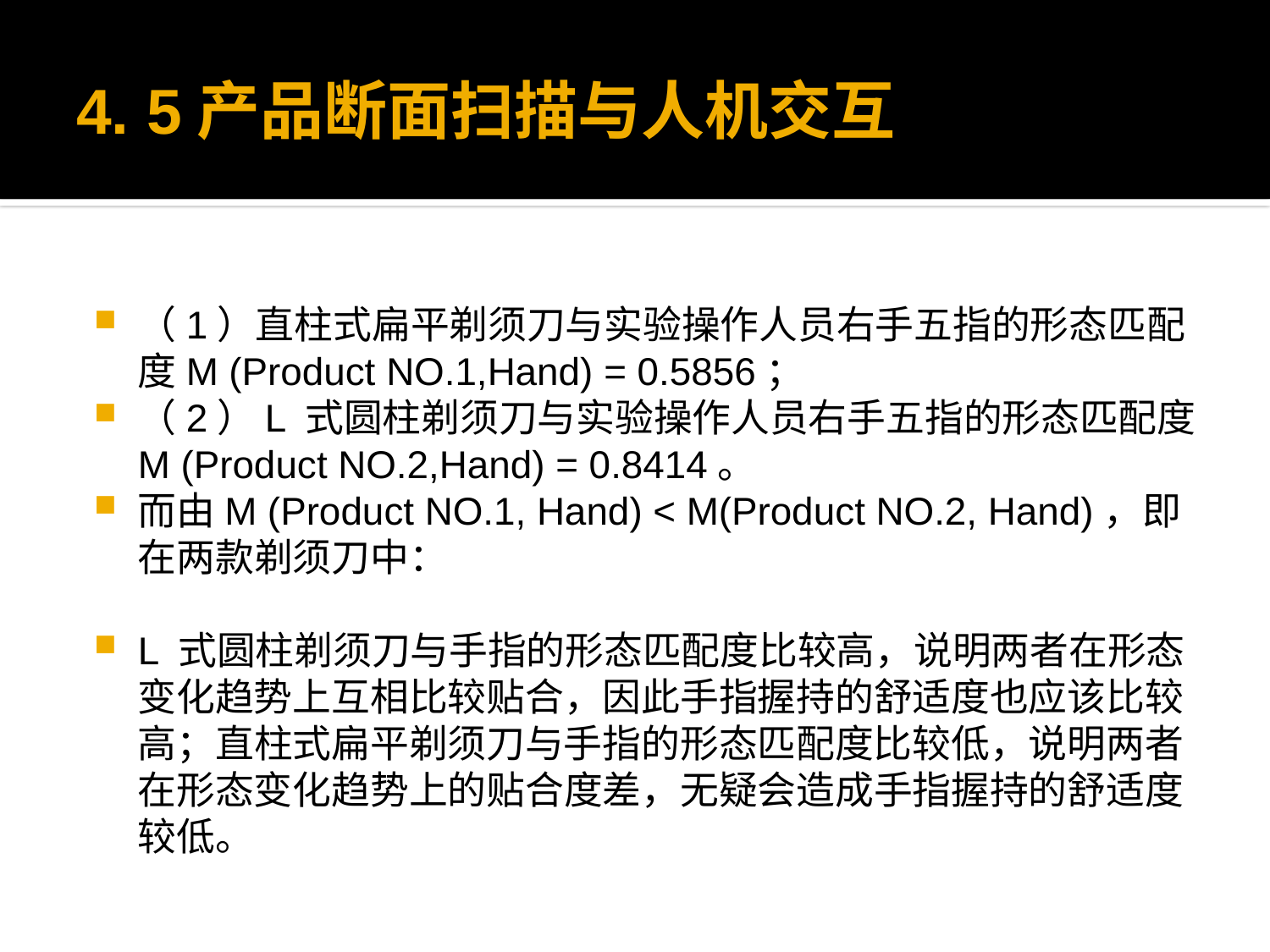

# 4. 5产品断面扫描与人机交互
（1）直柱式扁平剃须刀与实验操作人员右手五指的形态匹配度M (Product NO.1,Hand) = 0.5856；
（2）L 式圆柱剃须刀与实验操作人员右手五指的形态匹配度M (Product NO.2,Hand) = 0.8414。
而由M (Product NO.1, Hand) < M(Product NO.2, Hand)，即在两款剃须刀中：

L 式圆柱剃须刀与手指的形态匹配度比较高，说明两者在形态变化趋势上互相比较贴合，因此手指握持的舒适度也应该比较高；直柱式扁平剃须刀与手指的形态匹配度比较低，说明两者在形态变化趋势上的贴合度差，无疑会造成手指握持的舒适度较低。